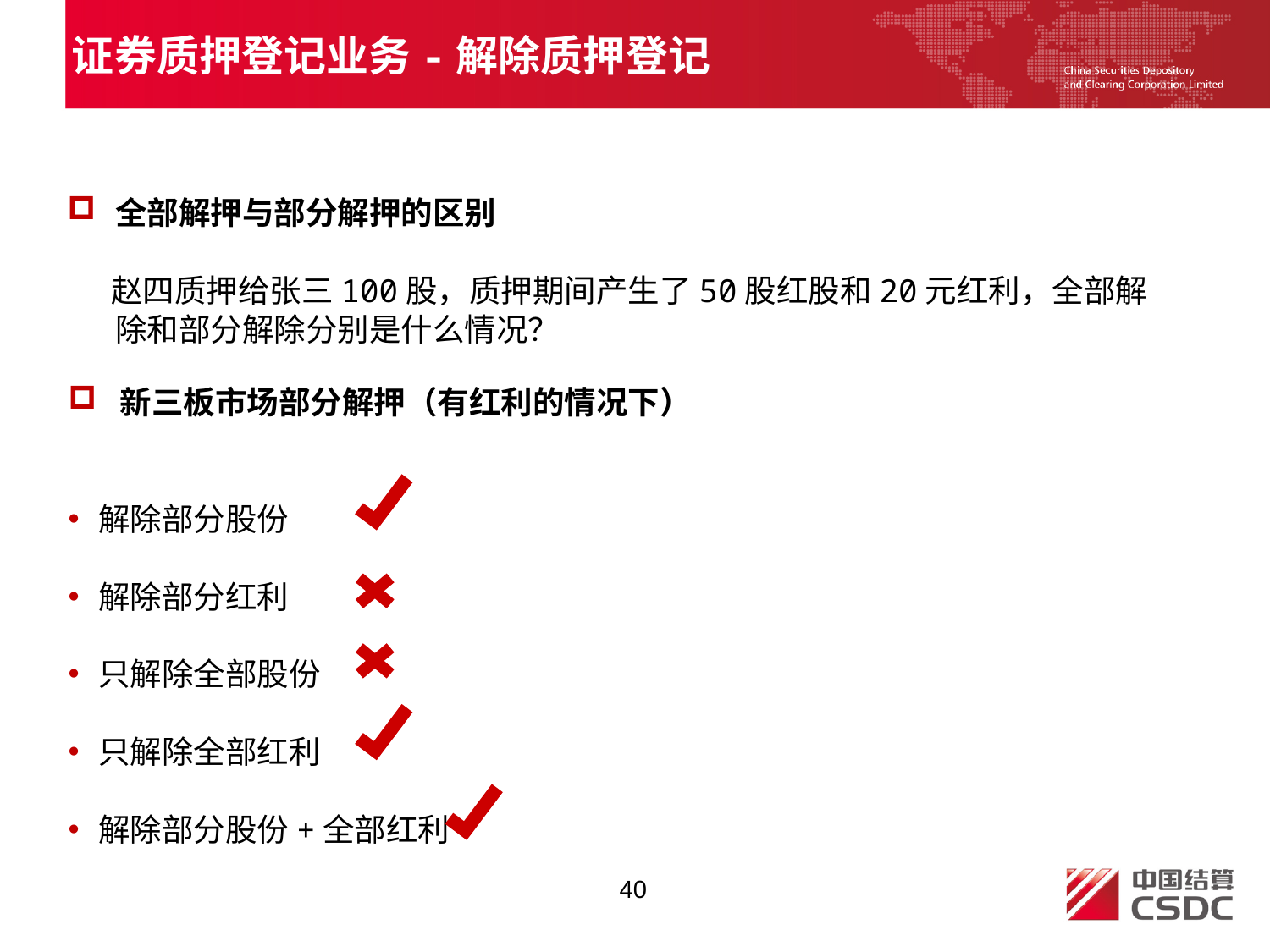

证券质押登记业务-解除质押登记
全部解押与部分解押的区别

     赵四质押给张三100股，质押期间产生了50股红股和20元红利，全部解除和部分解除分别是什么情况？
  新三板市场部分解押（有红利的情况下）

解除部分股份

解除部分红利

只解除全部股份

只解除全部红利

解除部分股份+全部红利

40